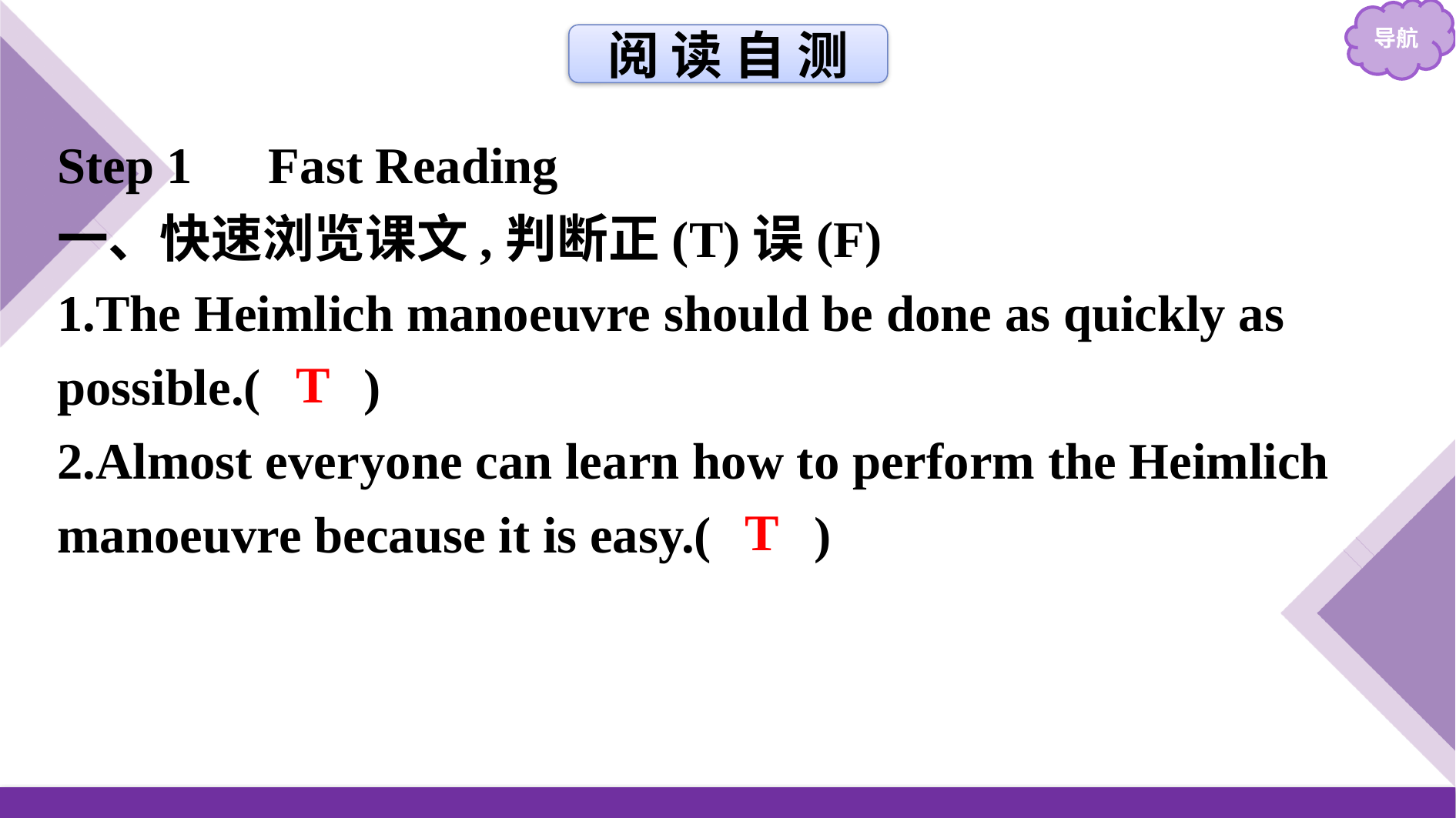

阅 读 自 测
Step 1　Fast Reading
一、快速浏览课文,判断正(T)误(F)
1.The Heimlich manoeuvre should be done as quickly as possible.(        )
2.Almost everyone can learn how to perform the Heimlich manoeuvre because it is easy.(        )
T
T